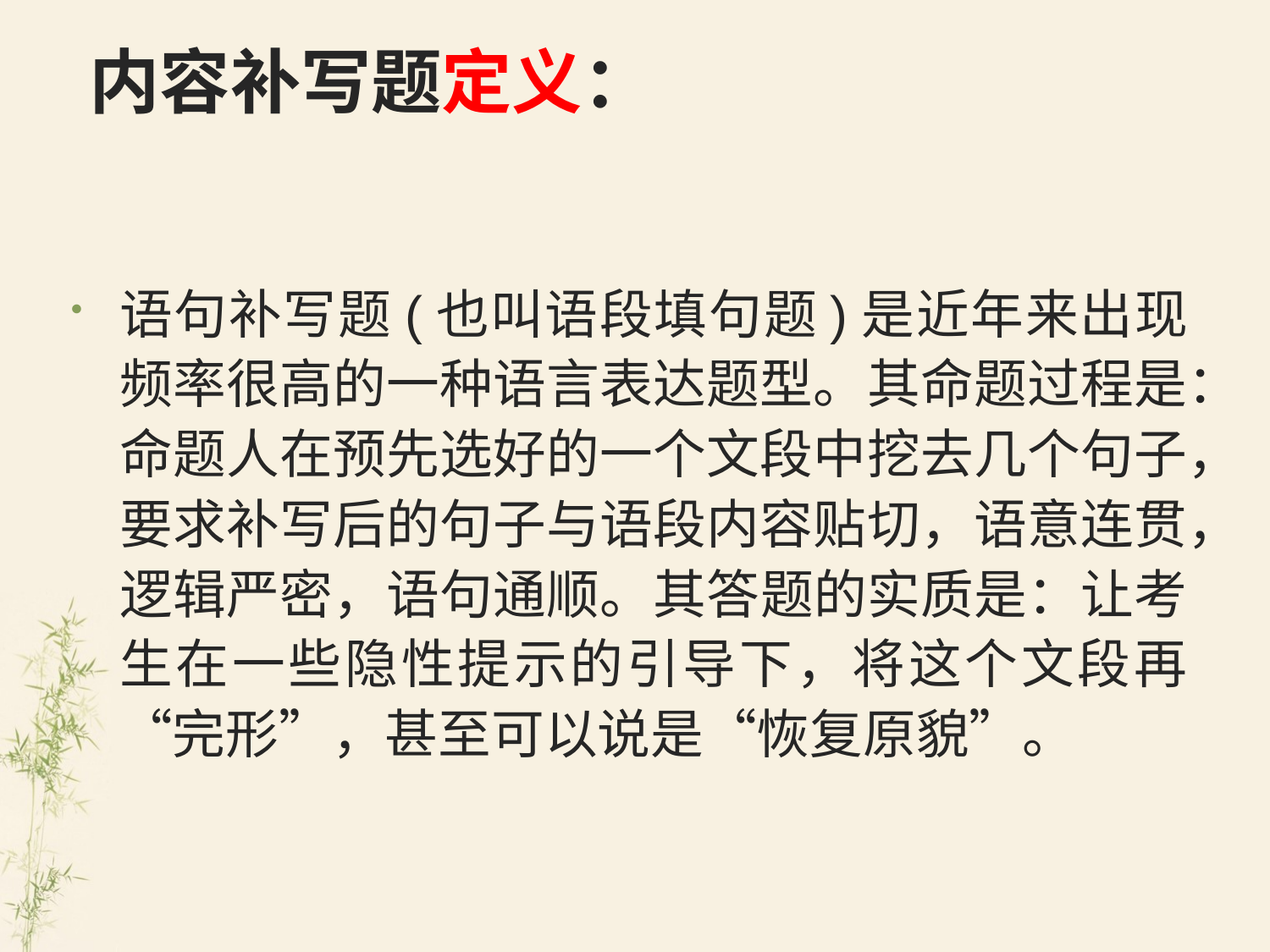

# 内容补写题定义：
语句补写题(也叫语段填句题)是近年来出现频率很高的一种语言表达题型。其命题过程是：命题人在预先选好的一个文段中挖去几个句子，要求补写后的句子与语段内容贴切，语意连贯，逻辑严密，语句通顺。其答题的实质是：让考生在一些隐性提示的引导下，将这个文段再“完形”，甚至可以说是“恢复原貌”。